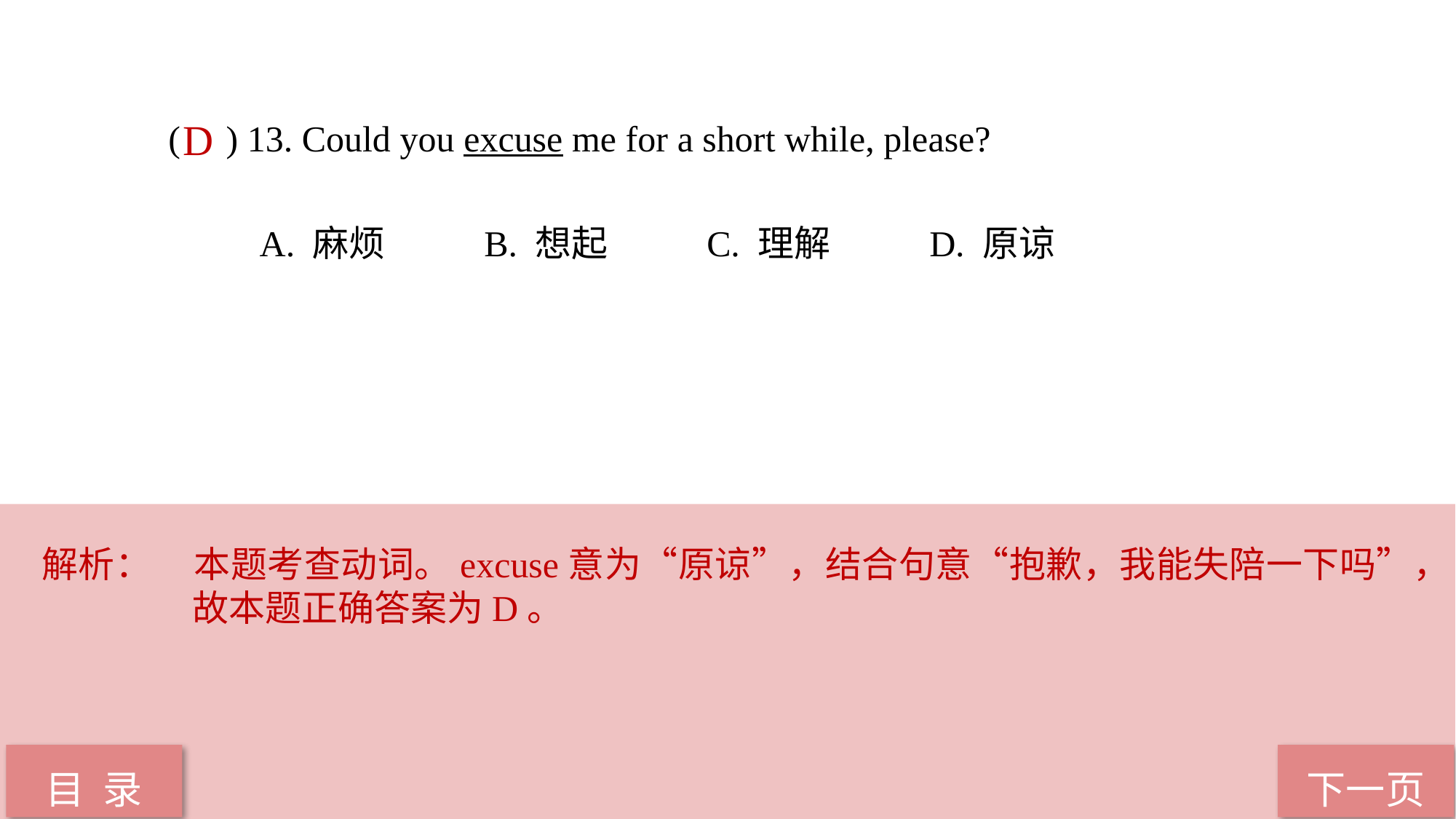

(     ) 13. Could you excuse me for a short while, please?

          A. 麻烦           B. 想起           C. 理解           D. 原谅
D
解析：	本题考查动词。excuse意为“原谅”，结合句意“抱歉，我能失陪一下吗”，故本题正确答案为D。